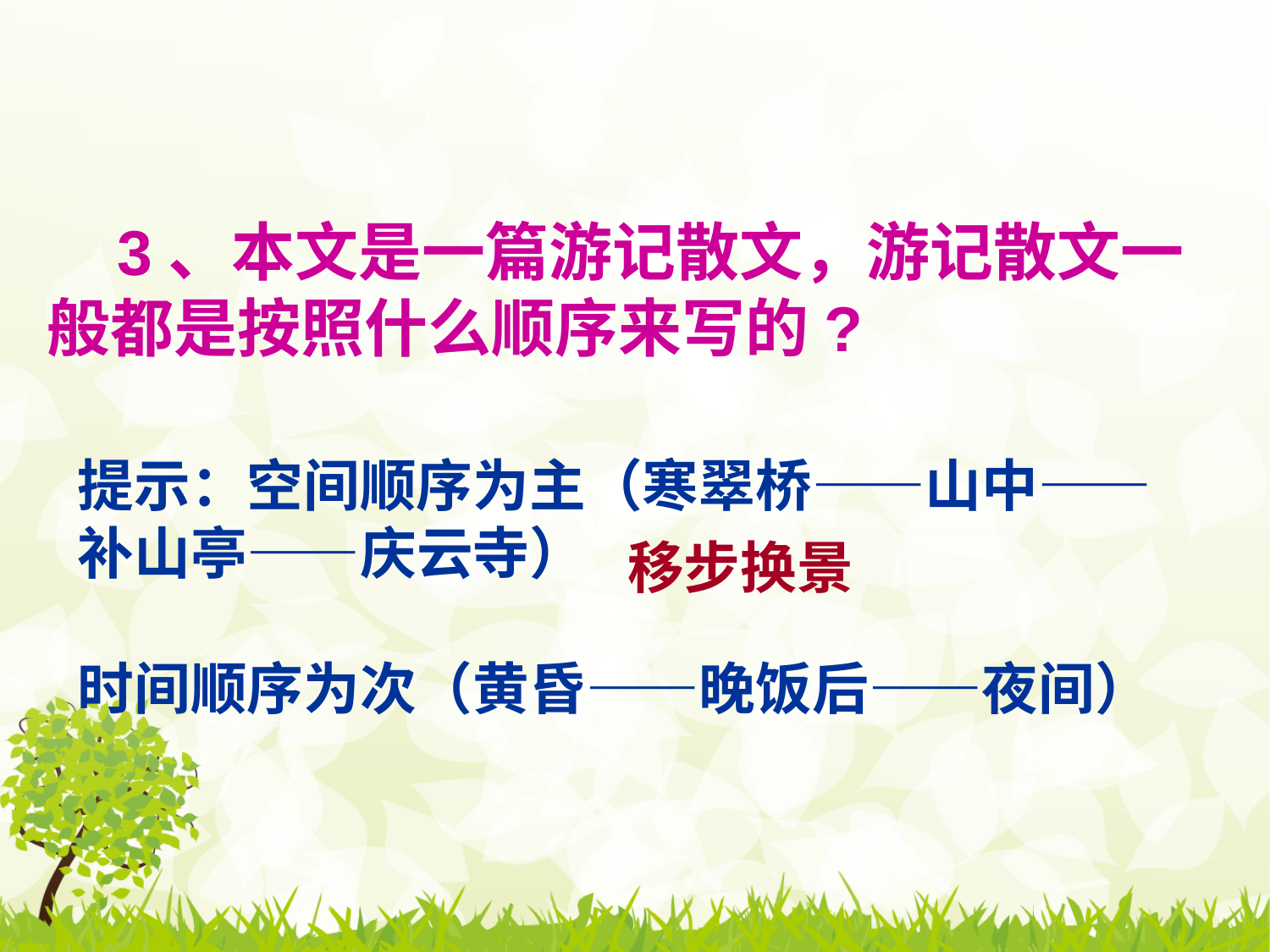

3、本文是一篇游记散文，游记散文一般都是按照什么顺序来写的?

提示：空间顺序为主（寒翠桥——山中——补山亭——庆云寺）

时间顺序为次（黄昏——晚饭后——夜间）

移步换景